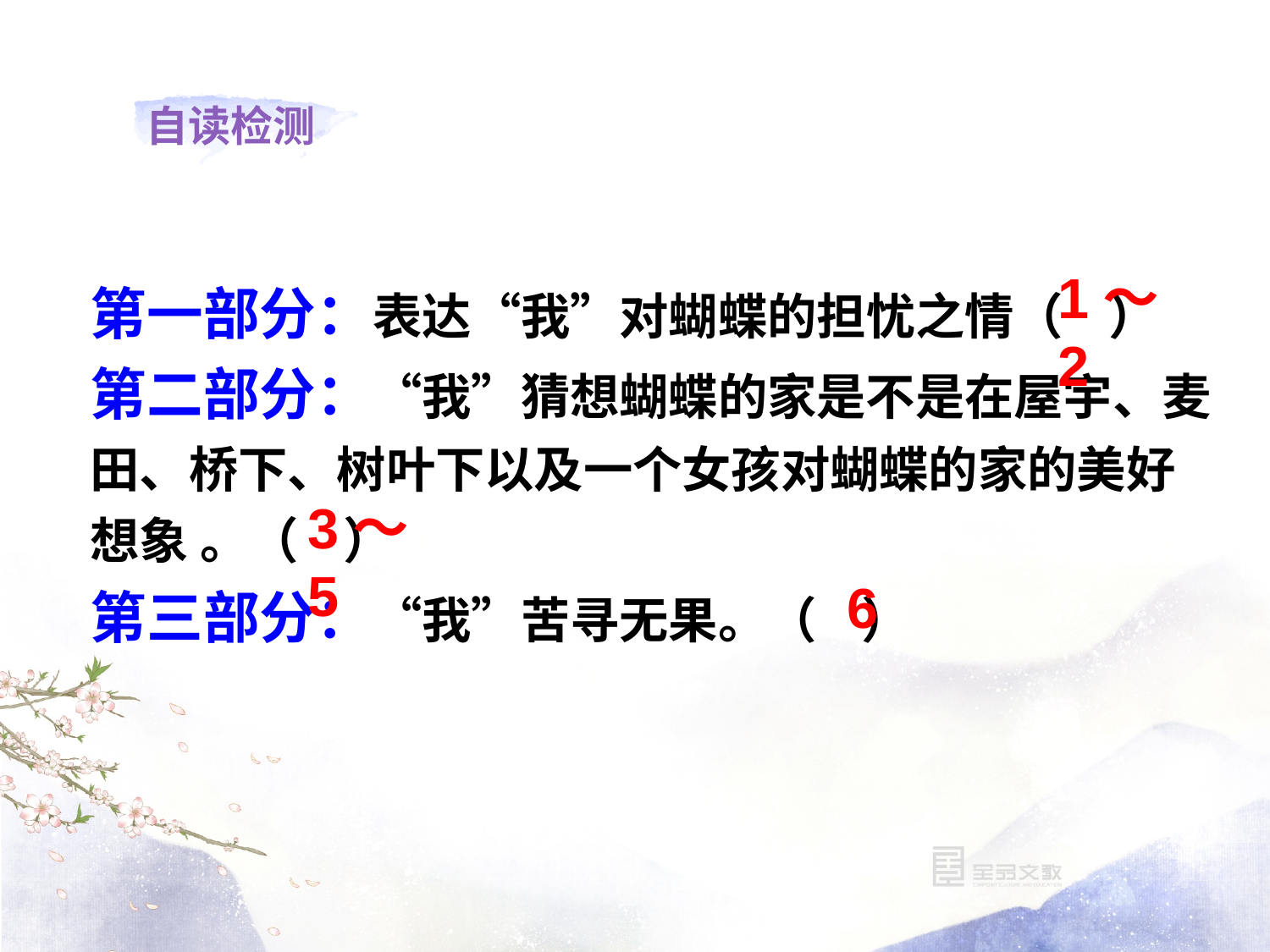

1～2
第一部分：表达“我”对蝴蝶的担忧之情（    ）
第二部分：“我”猜想蝴蝶的家是不是在屋宇、麦田、桥下、树叶下以及一个女孩对蝴蝶的家的美好想象 。（    ）
第三部分：“我”苦寻无果。（    ）
3～5
6